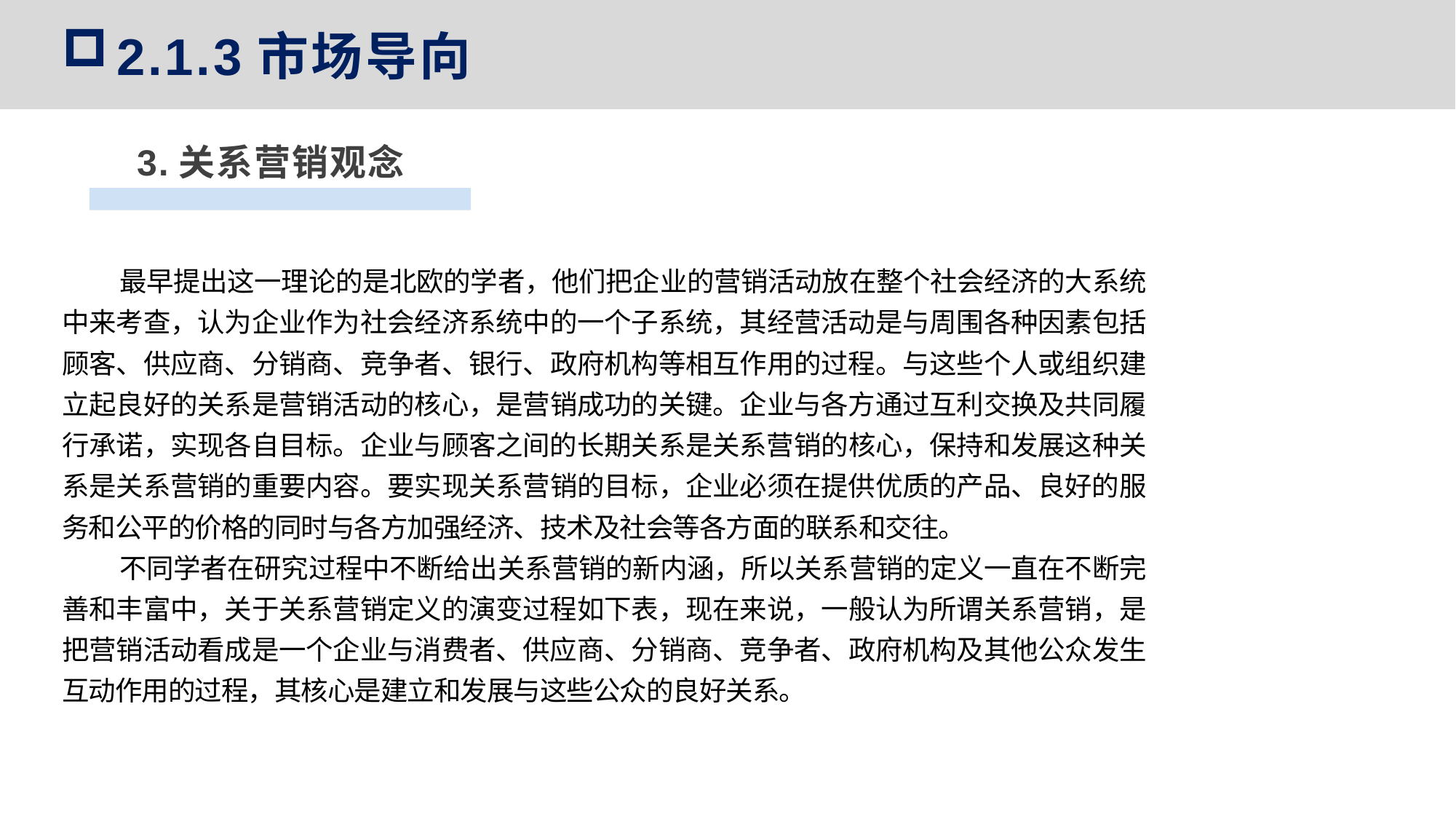

2.1.3市场导向
3.关系营销观念

   最早提出这一理论的是北欧的学者，他们把企业的营销活动放在整个社会经济的大系统中来考查，认为企业作为社会经济系统中的一个子系统，其经营活动是与周围各种因素包括顾客、供应商、分销商、竞争者、银行、政府机构等相互作用的过程。与这些个人或组织建立起良好的关系是营销活动的核心，是营销成功的关键。企业与各方通过互利交换及共同履行承诺，实现各自目标。企业与顾客之间的长期关系是关系营销的核心，保持和发展这种关系是关系营销的重要内容。要实现关系营销的目标，企业必须在提供优质的产品、良好的服务和公平的价格的同时与各方加强经济、技术及社会等各方面的联系和交往。
   不同学者在研究过程中不断给出关系营销的新内涵，所以关系营销的定义一直在不断完善和丰富中，关于关系营销定义的演变过程如下表，现在来说，一般认为所谓关系营销，是把营销活动看成是一个企业与消费者、供应商、分销商、竞争者、政府机构及其他公众发生互动作用的过程，其核心是建立和发展与这些公众的良好关系。